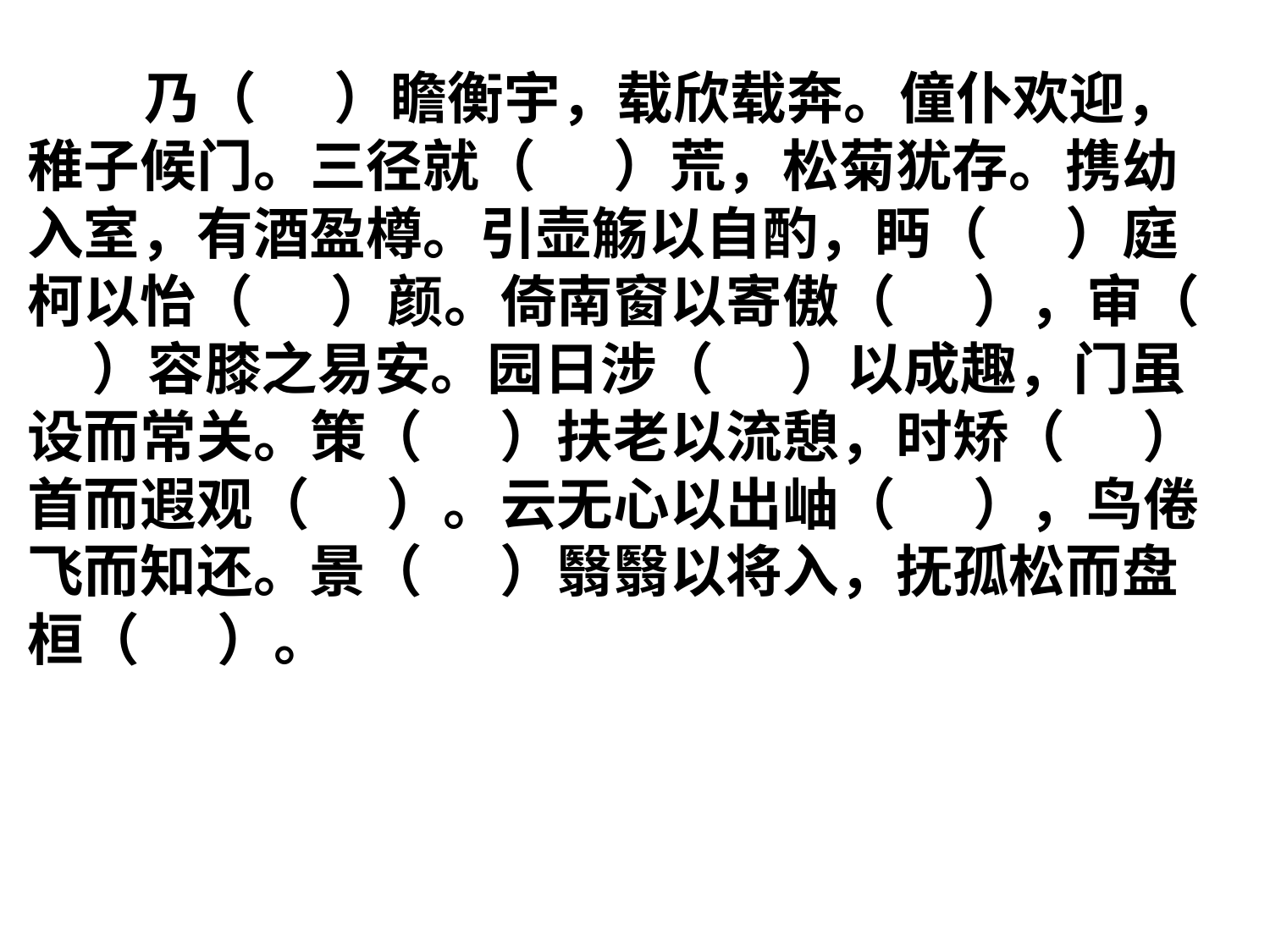

乃（      ）瞻衡宇，载欣载奔。僮仆欢迎，稚子候门。三径就（      ）荒，松菊犹存。携幼入室，有酒盈樽。引壶觞以自酌，眄（      ）庭柯以怡（      ）颜。倚南窗以寄傲（      ），审（      ）容膝之易安。园日涉（      ）以成趣，门虽设而常关。策（      ）扶老以流憩，时矫（      ）首而遐观（      ）。云无心以出岫（      ），鸟倦飞而知还。景（      ）翳翳以将入，抚孤松而盘桓（      ）。